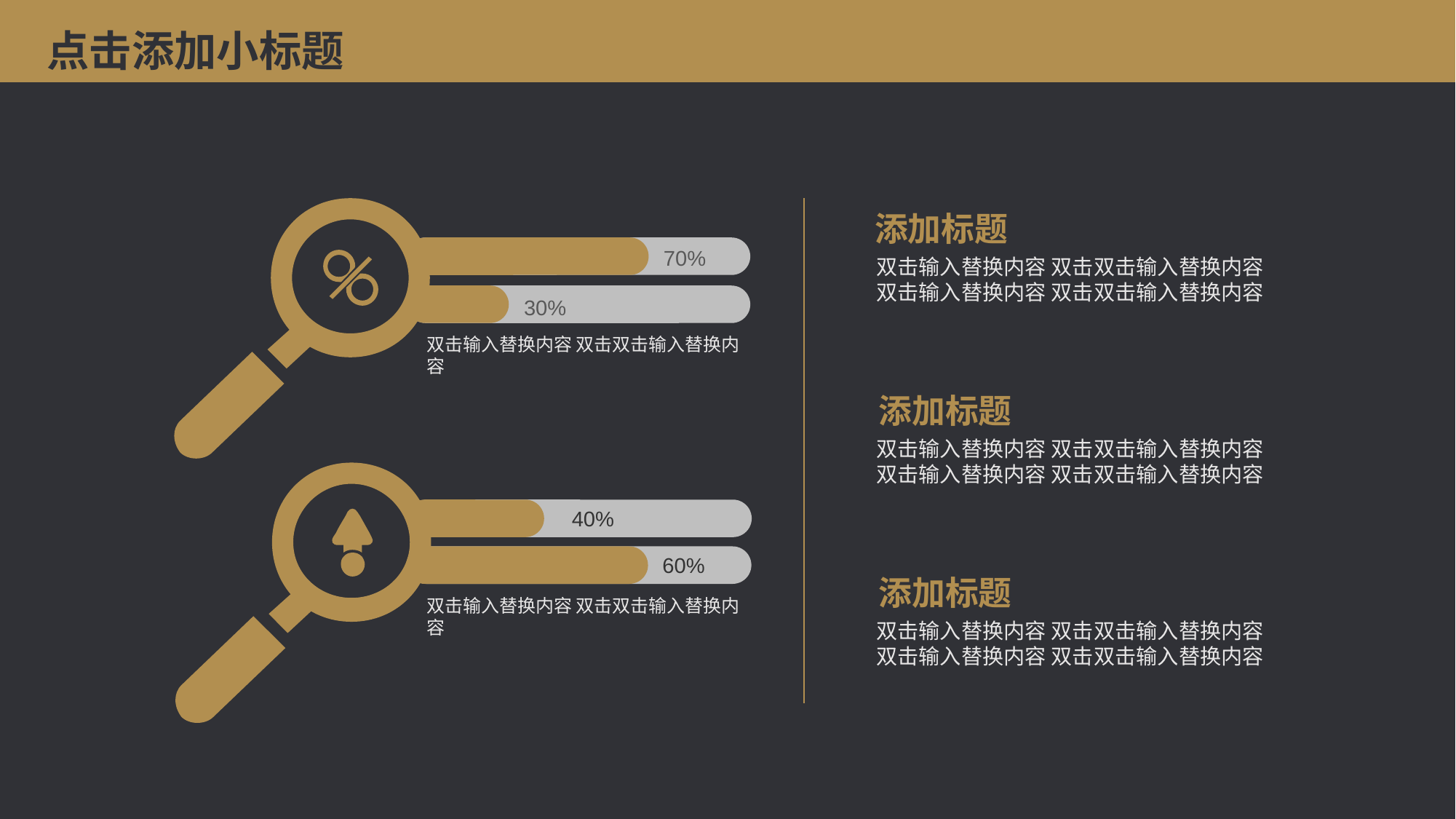

点击添加小标题

添加标题
70%

双击输入替换内容 双击双击输入替换内容 双击输入替换内容 双击双击输入替换内容

30%

双击输入替换内容 双击双击输入替换内容

添加标题
双击输入替换内容 双击双击输入替换内容 双击输入替换内容 双击双击输入替换内容

40%

60%

添加标题

双击输入替换内容 双击双击输入替换内容
双击输入替换内容 双击双击输入替换内容 双击输入替换内容 双击双击输入替换内容